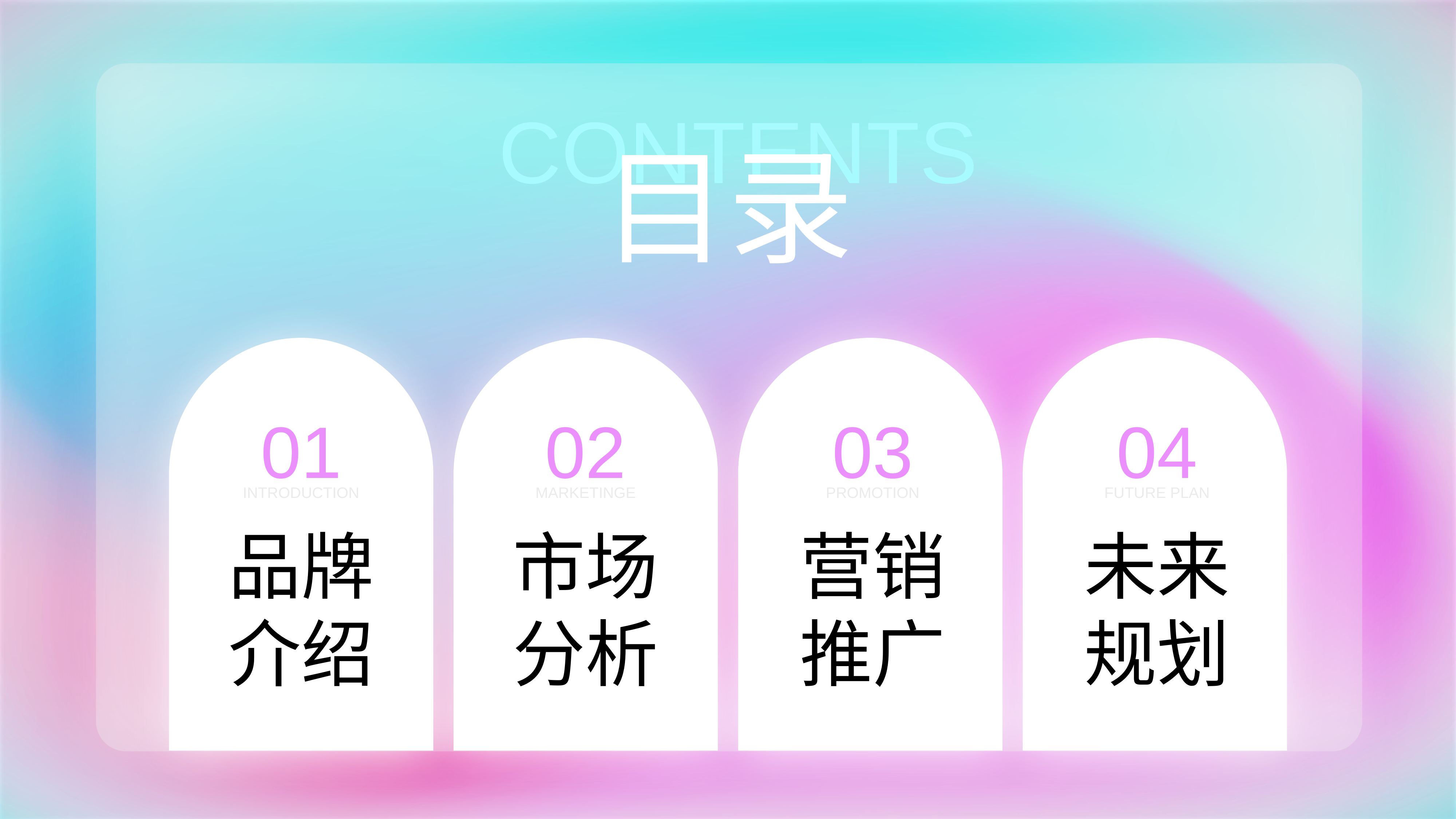

CONTENTS
目录

01
INTRODUCTION
品牌介绍
02
MARKETINGE
市场分析
03
PROMOTION
营销推广
04
FUTURE PLAN
未来规划